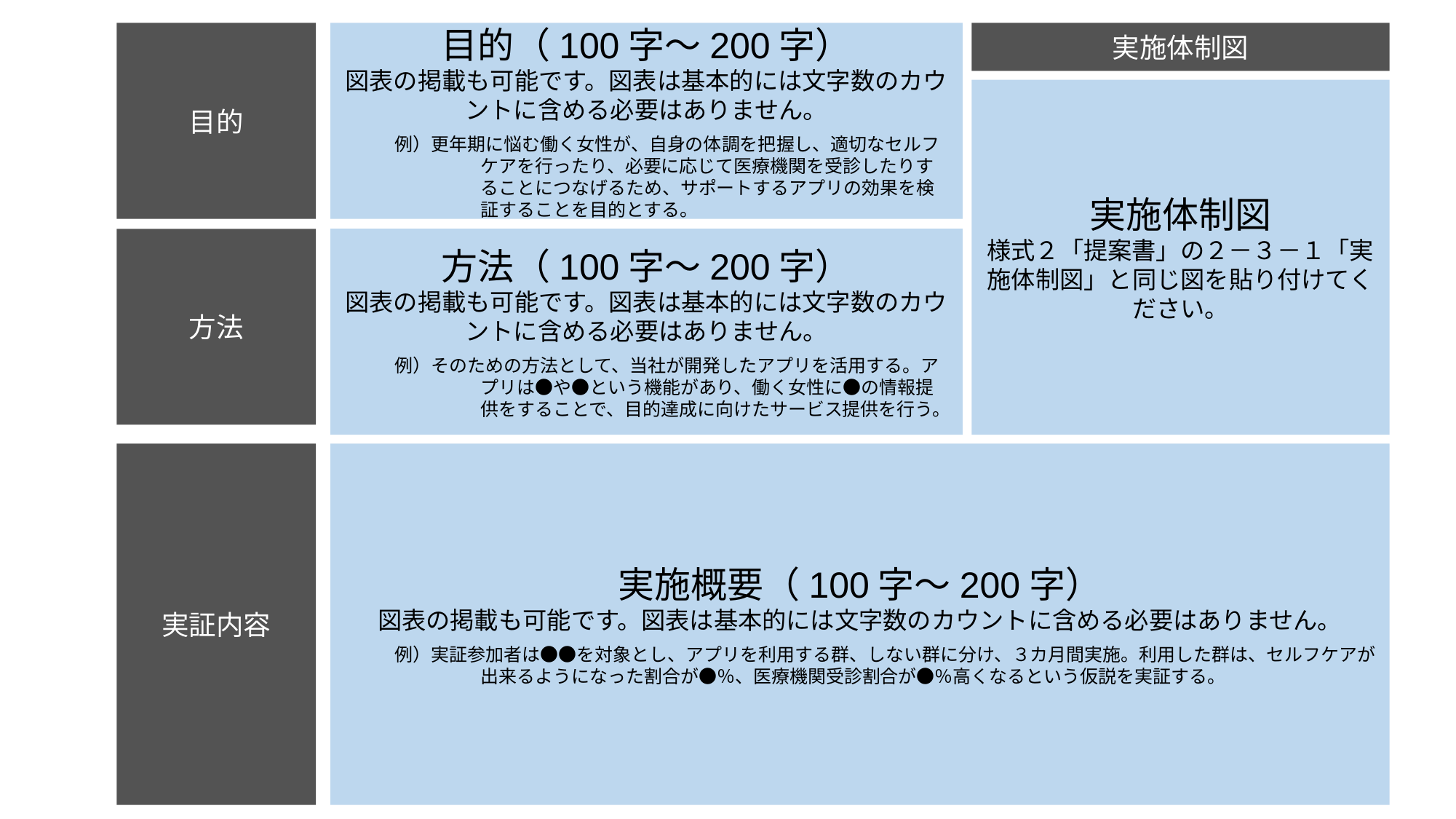

目的
実施体制図
目的（100字～200字）
図表の掲載も可能です。図表は基本的には文字数のカウントに含める必要はありません。
例）更年期に悩む働く女性が、自身の体調を把握し、適切なセルフケアを行ったり、必要に応じて医療機関を受診したりすることにつなげるため、サポートするアプリの効果を検証することを目的とする。
実施体制図
様式２「提案書」の２－３－１「実施体制図」と同じ図を貼り付けてください。
方法
方法（100字～200字）
図表の掲載も可能です。図表は基本的には文字数のカウントに含める必要はありません。
例）そのための方法として、当社が開発したアプリを活用する。アプリは●や●という機能があり、働く女性に●の情報提供をすることで、目的達成に向けたサービス提供を行う。
実施概要（100字～200字）
図表の掲載も可能です。図表は基本的には文字数のカウントに含める必要はありません。
例）実証参加者は●●を対象とし、アプリを利用する群、しない群に分け、３カ月間実施。利用した群は、セルフケアが出来るようになった割合が●％、医療機関受診割合が●％高くなるという仮説を実証する。
実証内容